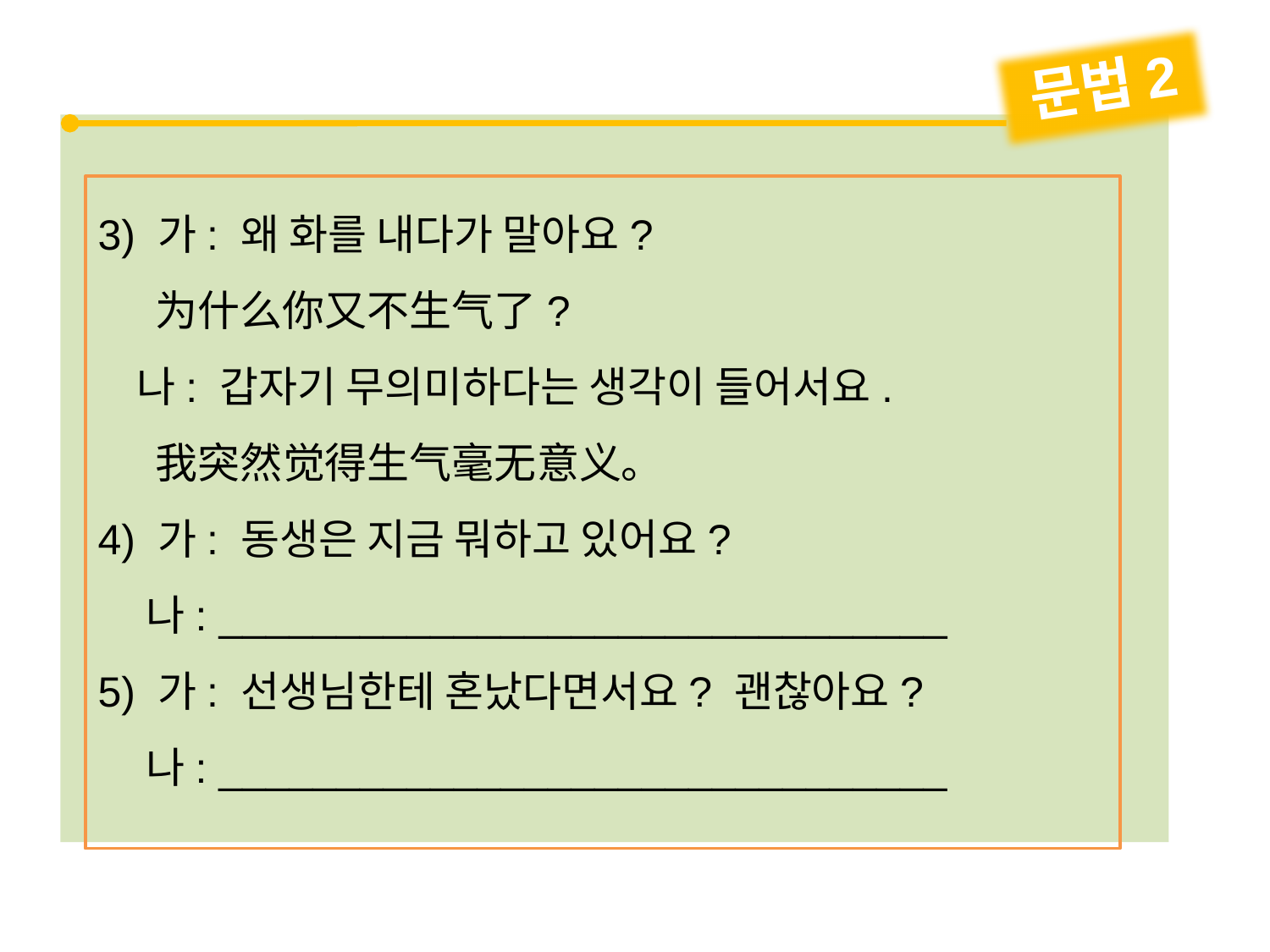

문법2

3) 가: 왜 화를 내다가 말아요?
     为什么你又不生气了?
   나: 갑자기 무의미하다는 생각이 들어서요.
     我突然觉得生气毫无意义。
4) 가: 동생은 지금 뭐하고 있어요?
    나: _______________________________
5) 가: 선생님한테 혼났다면서요? 괜찮아요?
    나: _______________________________